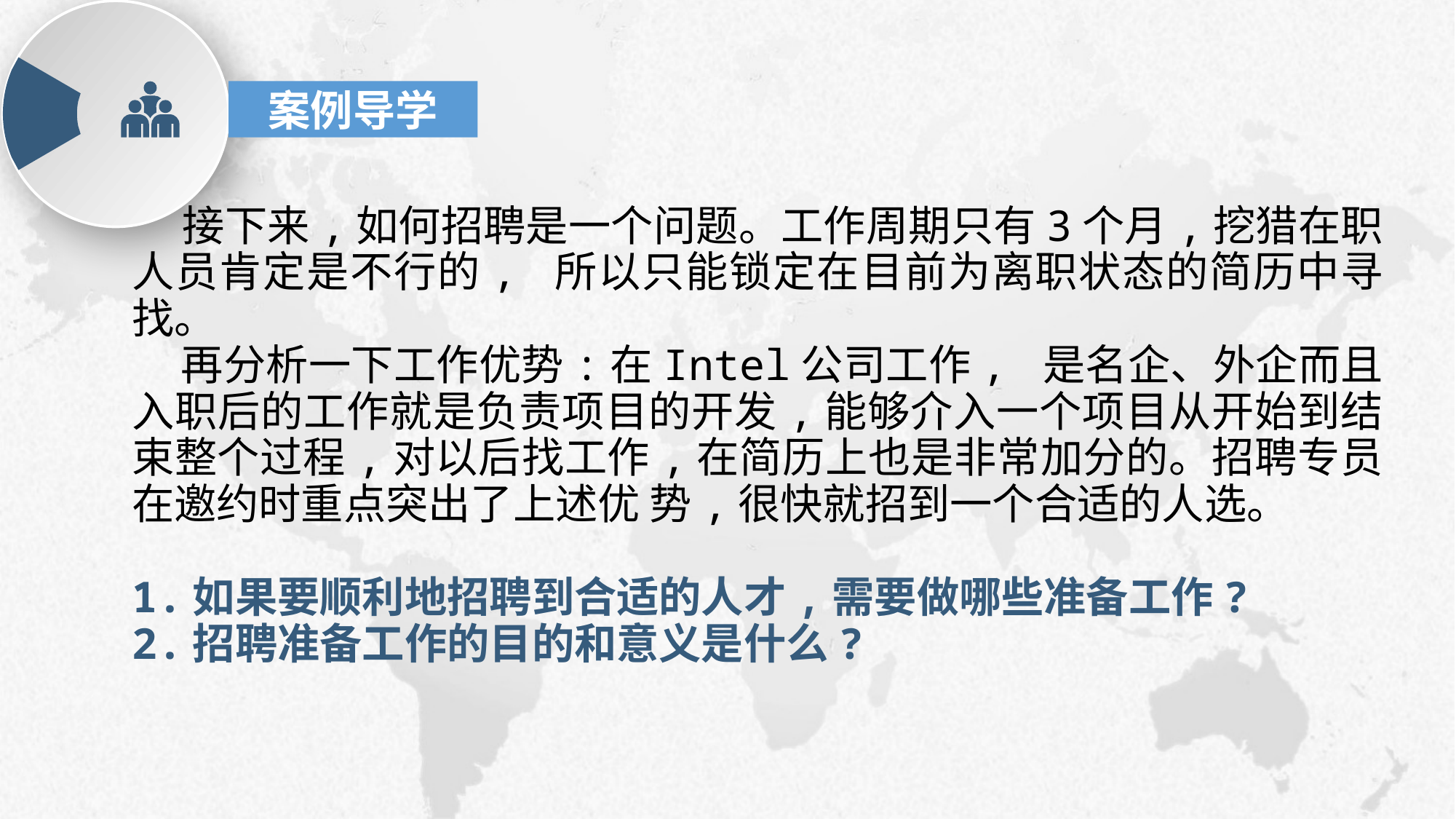

案例导学

     接下来,如何招聘是一个问题。工作周期只有3个月,挖猎在职人员肯定是不行的, 所以只能锁定在目前为离职状态的简历中寻找。
    再分析一下工作优势:在Intel公司工作, 是名企、外企而且入职后的工作就是负责项目的开发,能够介入一个项目从开始到结束整个过程,对以后找工作,在简历上也是非常加分的。招聘专员在邀约时重点突出了上述优 势,很快就招到一个合适的人选。

1.如果要顺利地招聘到合适的人才,需要做哪些准备工作?
2.招聘准备工作的目的和意义是什么?